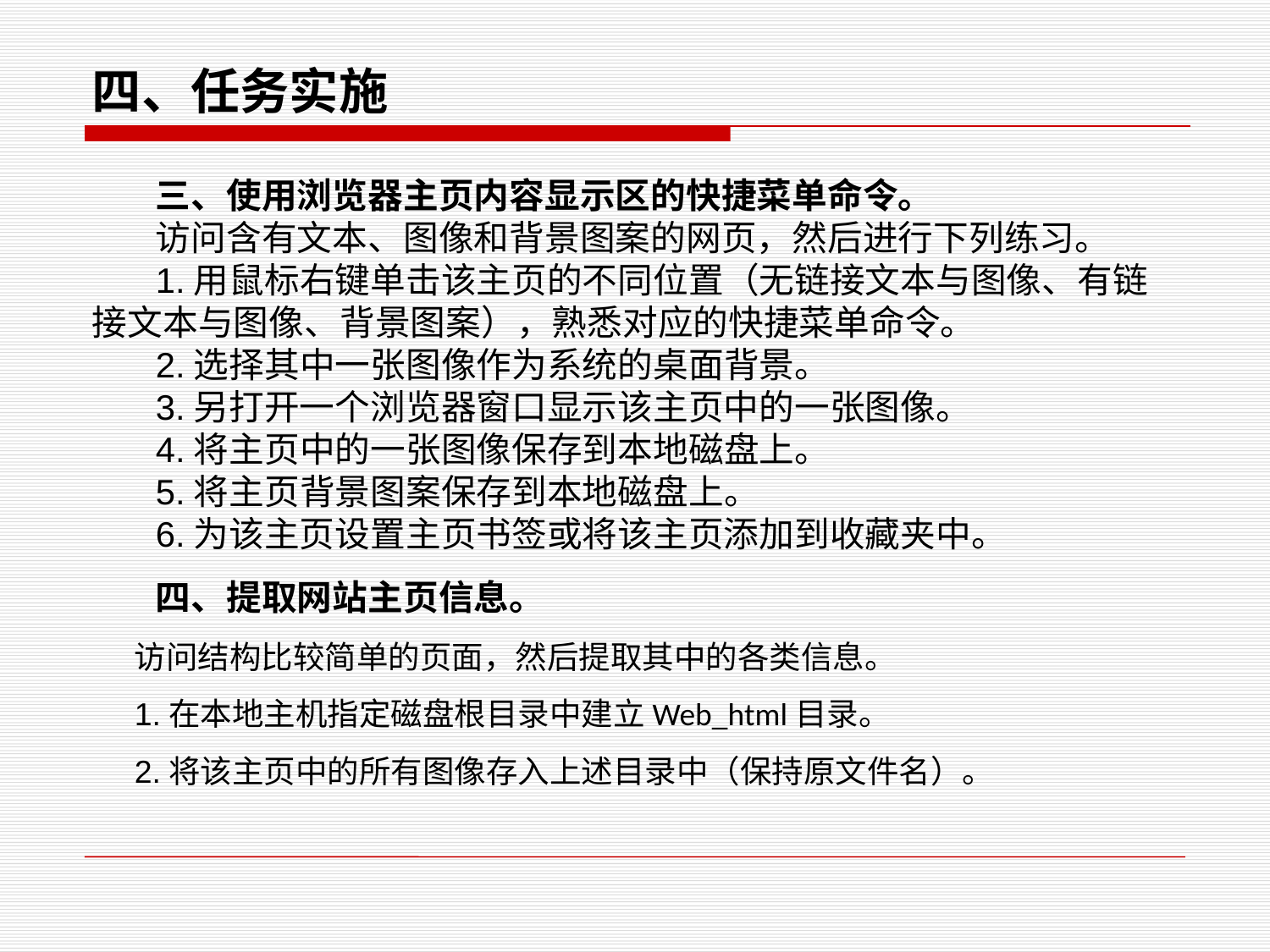

四、任务实施
三、使用浏览器主页内容显示区的快捷菜单命令。
访问含有文本、图像和背景图案的网页，然后进行下列练习。
1.用鼠标右键单击该主页的不同位置（无链接文本与图像、有链接文本与图像、背景图案），熟悉对应的快捷菜单命令。
2.选择其中一张图像作为系统的桌面背景。
3.另打开一个浏览器窗口显示该主页中的一张图像。
4.将主页中的一张图像保存到本地磁盘上。
5.将主页背景图案保存到本地磁盘上。
6.为该主页设置主页书签或将该主页添加到收藏夹中。
四、提取网站主页信息。
访问结构比较简单的页面，然后提取其中的各类信息。
1.在本地主机指定磁盘根目录中建立Web_html目录。
2.将该主页中的所有图像存入上述目录中（保持原文件名）。

11